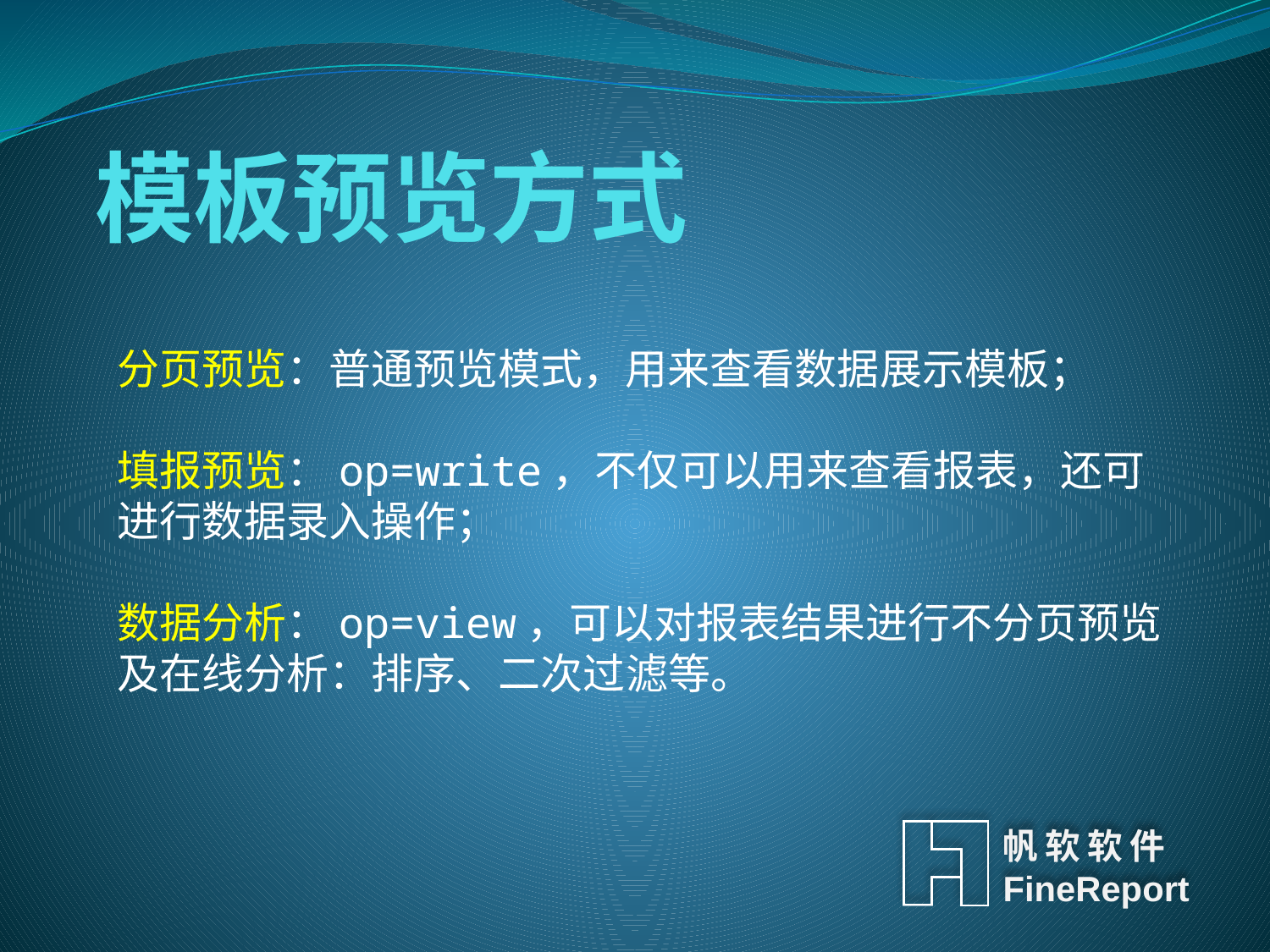

# 模板预览方式
分页预览：普通预览模式，用来查看数据展示模板；

填报预览：op=write，不仅可以用来查看报表，还可进行数据录入操作；

数据分析：op=view，可以对报表结果进行不分页预览及在线分析：排序、二次过滤等。